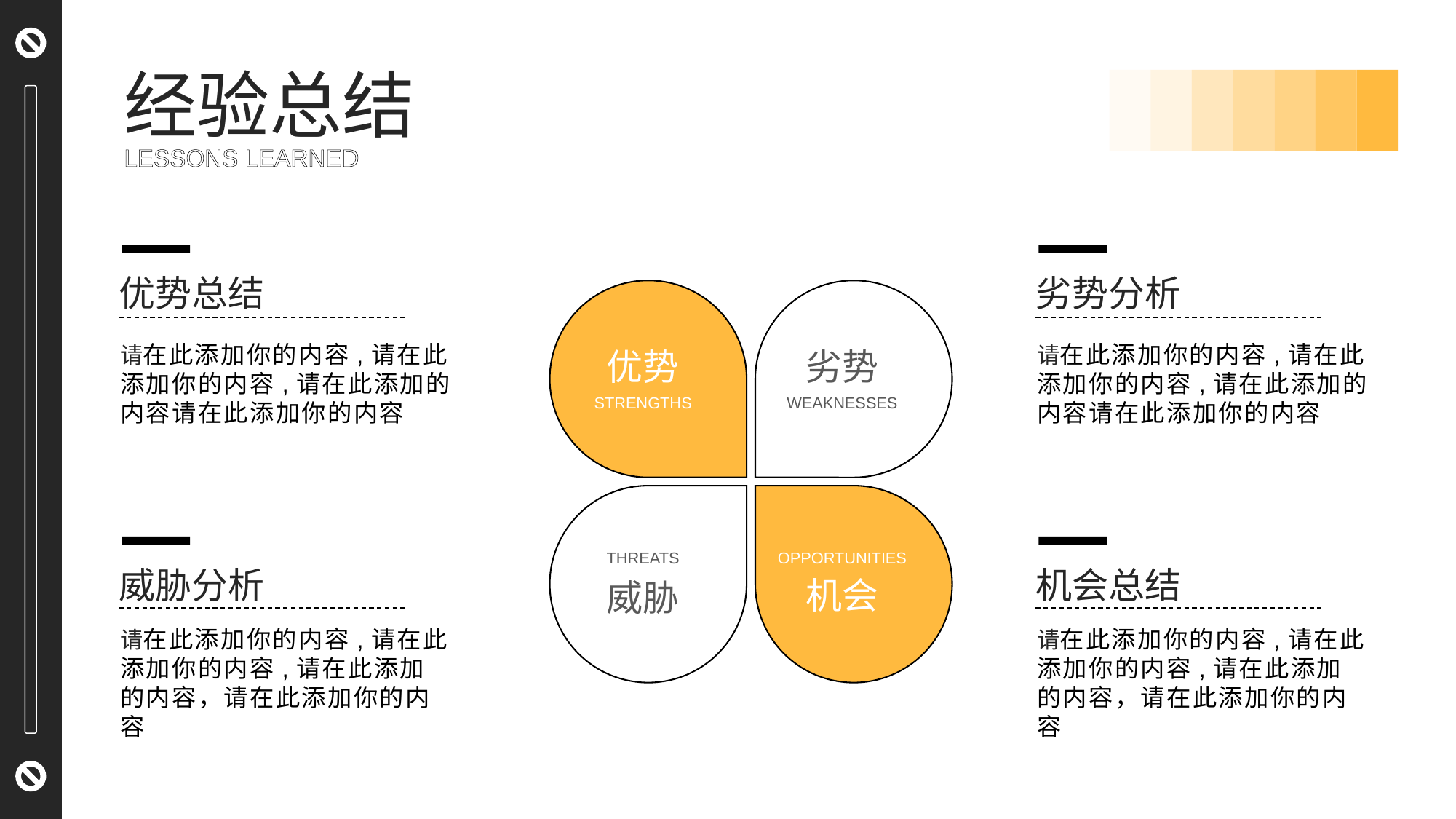

经验总结

LESSONS LEARNED

优势总结
劣势分析

请在此添加你的内容,请在此添加你的内容,请在此添加的内容请在此添加你的内容
请在此添加你的内容,请在此添加你的内容,请在此添加的内容请在此添加你的内容
优势
劣势
STRENGTHS
WEAKNESSES
OPPORTUNITIES
THREATS
机会
威胁

威胁分析
机会总结
请在此添加你的内容,请在此添加你的内容,请在此添加的内容，请在此添加你的内容
请在此添加你的内容,请在此添加你的内容,请在此添加的内容，请在此添加你的内容